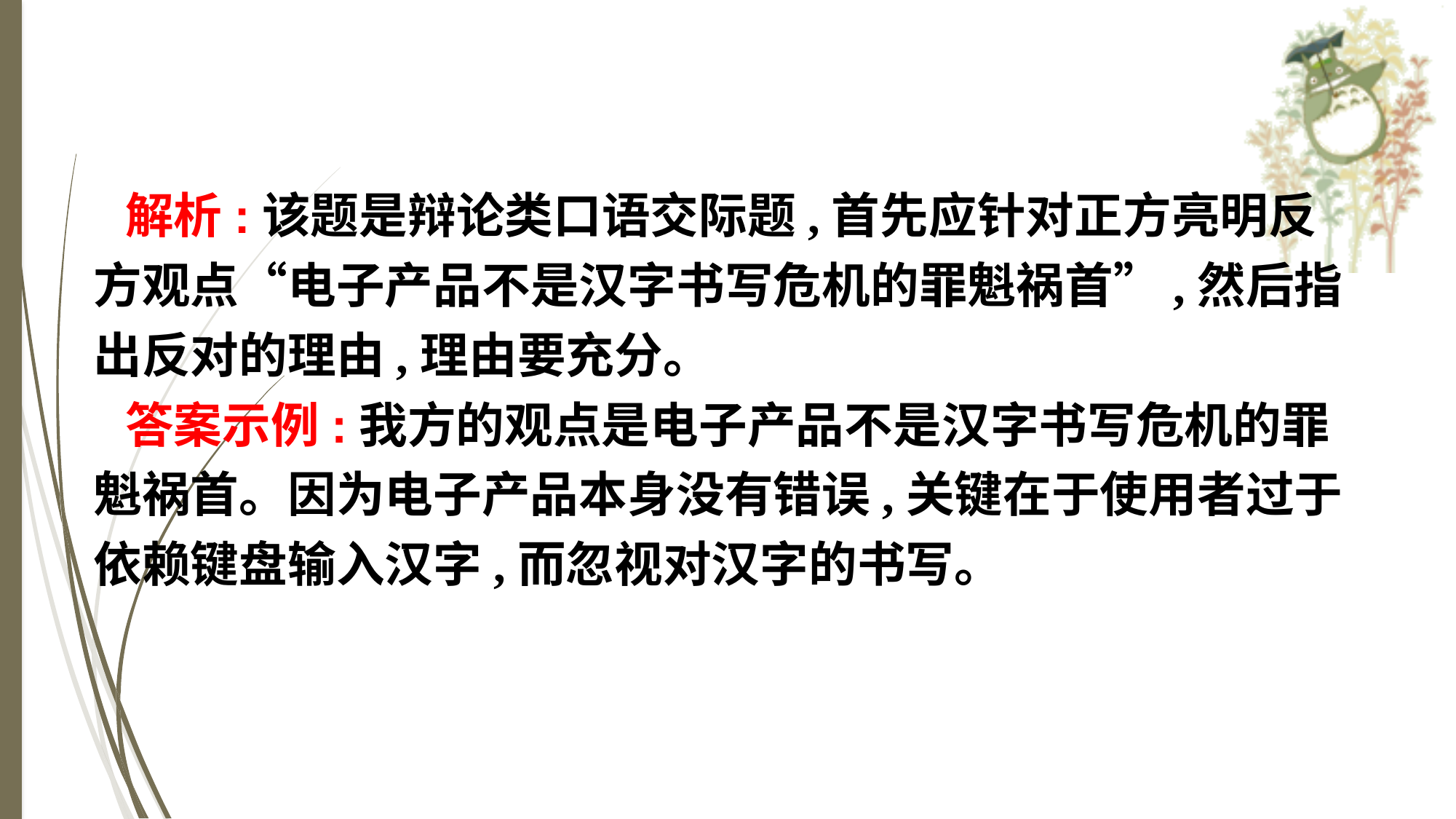

解析:该题是辩论类口语交际题,首先应针对正方亮明反方观点“电子产品不是汉字书写危机的罪魁祸首”,然后指出反对的理由,理由要充分。
答案示例:我方的观点是电子产品不是汉字书写危机的罪魁祸首。因为电子产品本身没有错误,关键在于使用者过于依赖键盘输入汉字,而忽视对汉字的书写。